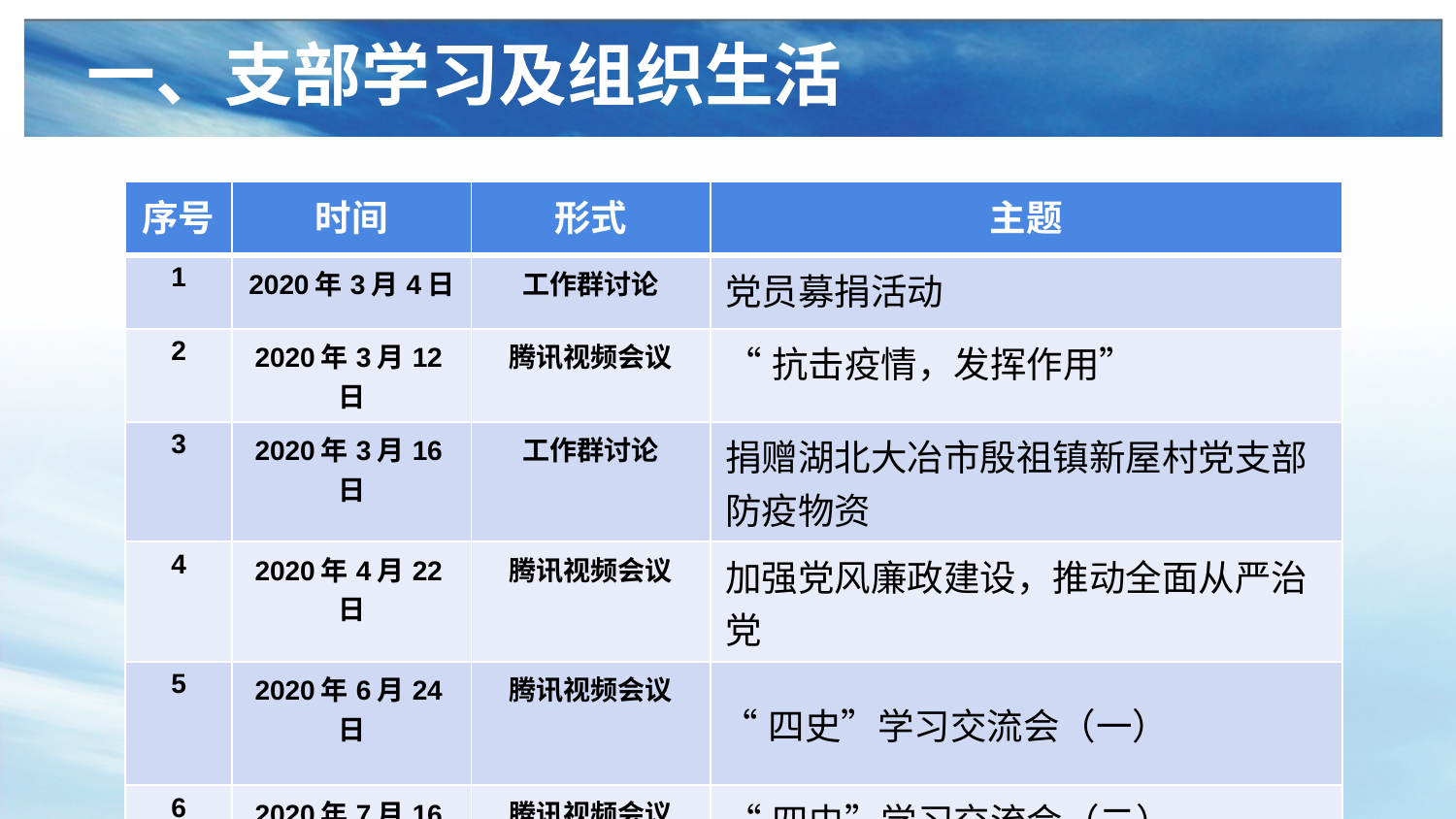

一、支部学习及组织生活
| 序号 | 时间 | 形式 | 主题 |
| --- | --- | --- | --- |
| 1 | 2020年3月4日 | 工作群讨论 | 党员募捐活动 |
| 2 | 2020年3月12日 | 腾讯视频会议 | “抗击疫情，发挥作用” |
| 3 | 2020年3月16日 | 工作群讨论 | 捐赠湖北大冶市殷祖镇新屋村党支部防疫物资 |
| 4 | 2020年4月22日 | 腾讯视频会议 | 加强党风廉政建设，推动全面从严治党 |
| 5 | 2020年6月24日 | 腾讯视频会议 | “四史”学习交流会（一） |
| 6 | 2020年7月16日 | 腾讯视频会议 | “四史”学习交流会（二） |